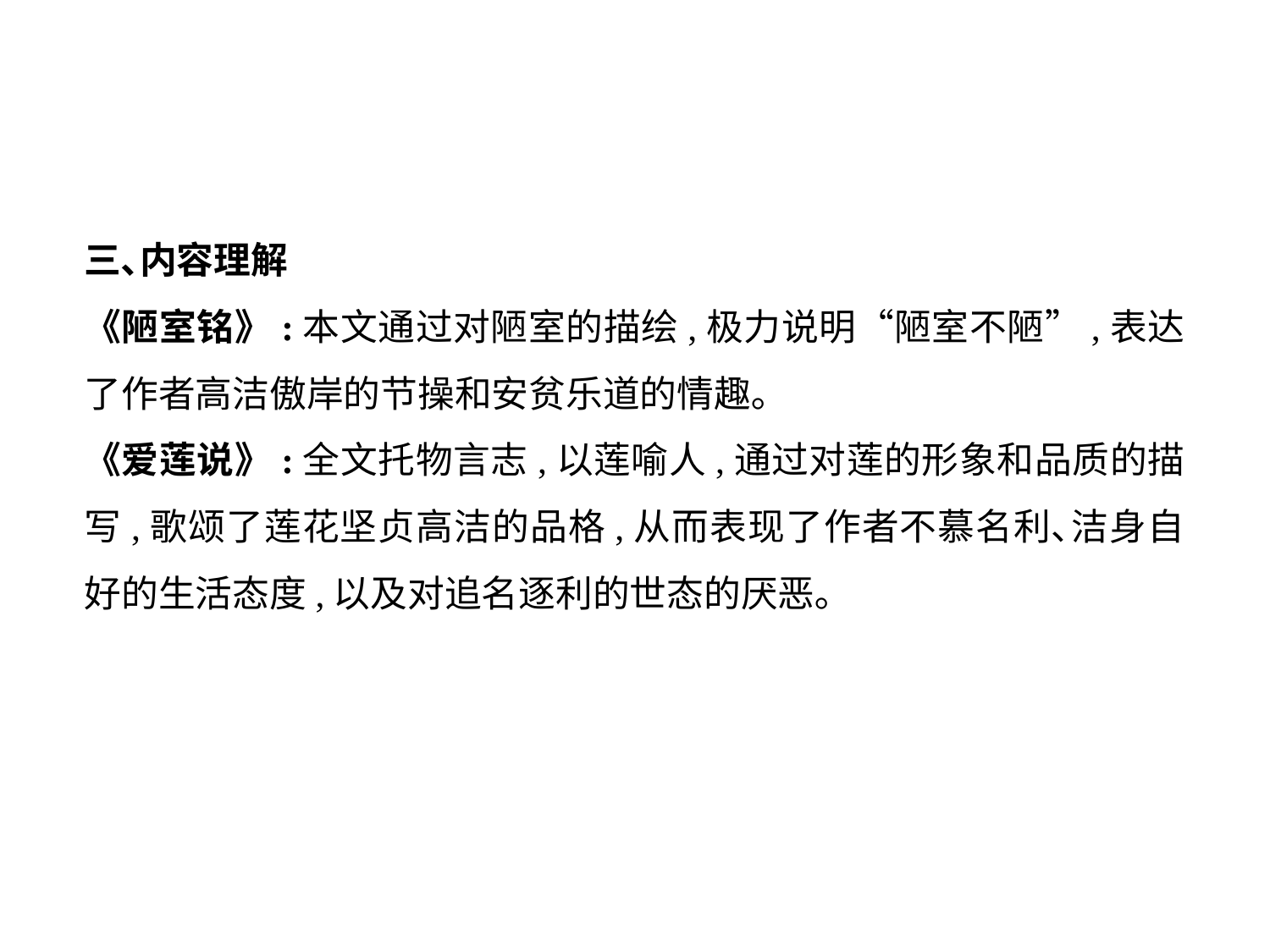

三､内容理解
《陋室铭》:本文通过对陋室的描绘,极力说明“陋室不陋”,表达了作者高洁傲岸的节操和安贫乐道的情趣｡
《爱莲说》:全文托物言志,以莲喻人,通过对莲的形象和品质的描写,歌颂了莲花坚贞高洁的品格,从而表现了作者不慕名利､洁身自好的生活态度,以及对追名逐利的世态的厌恶｡